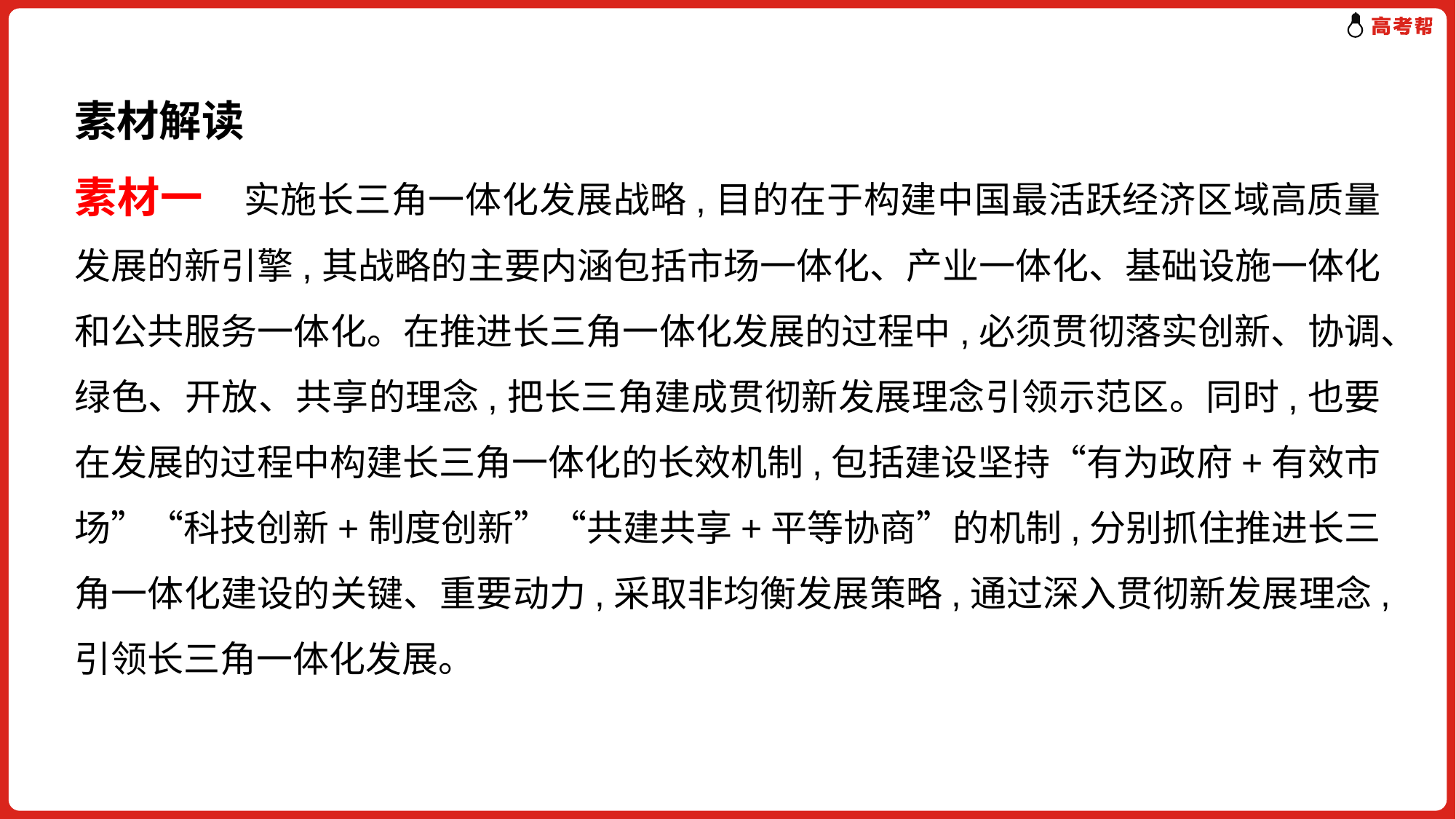

素材解读
素材一    实施长三角一体化发展战略,目的在于构建中国最活跃经济区域高质量发展的新引擎,其战略的主要内涵包括市场一体化、产业一体化、基础设施一体化和公共服务一体化。在推进长三角一体化发展的过程中,必须贯彻落实创新、协调、绿色、开放、共享的理念,把长三角建成贯彻新发展理念引领示范区。同时,也要在发展的过程中构建长三角一体化的长效机制,包括建设坚持“有为政府+有效市场”“科技创新+制度创新”“共建共享+平等协商”的机制,分别抓住推进长三角一体化建设的关键、重要动力,采取非均衡发展策略,通过深入贯彻新发展理念,引领长三角一体化发展。